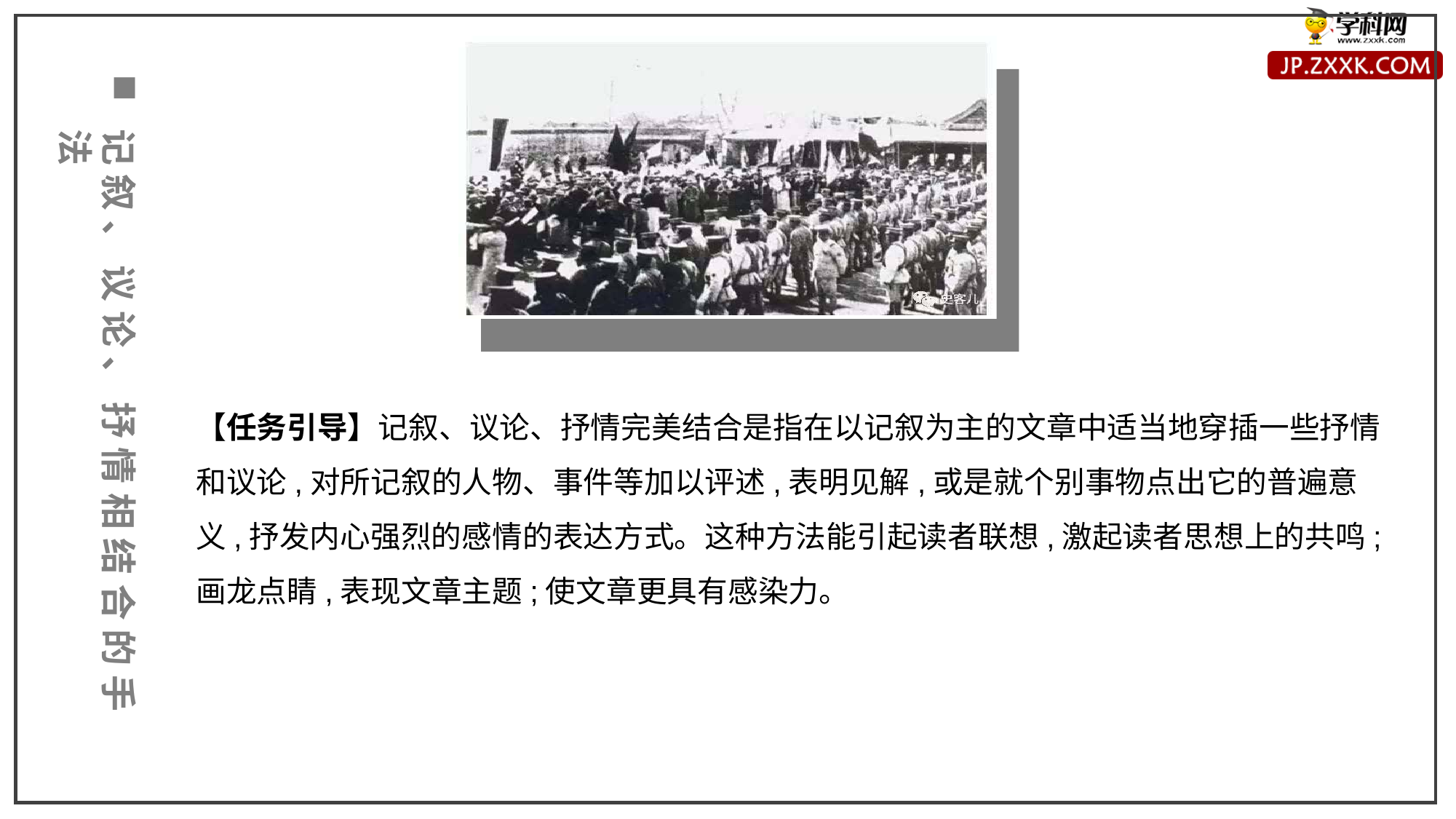

记叙、议论、抒情相结合的手法

【任务引导】记叙、议论、抒情完美结合是指在以记叙为主的文章中适当地穿插一些抒情和议论,对所记叙的人物、事件等加以评述,表明见解,或是就个别事物点出它的普遍意义,抒发内心强烈的感情的表达方式。这种方法能引起读者联想,激起读者思想上的共鸣;画龙点睛,表现文章主题;使文章更具有感染力。